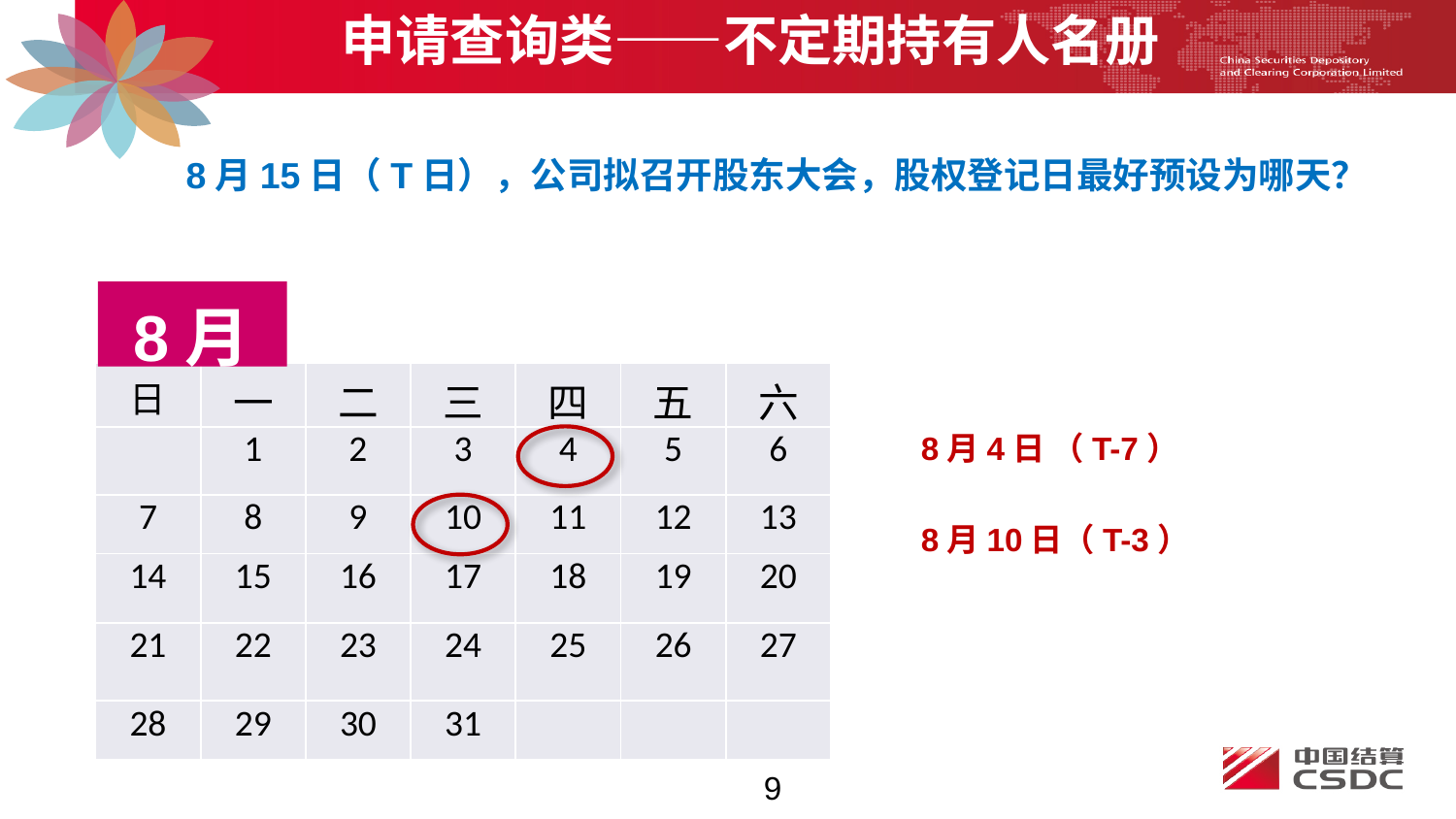

申请查询类——不定期持有人名册
8月15日（T日），公司拟召开股东大会，股权登记日最好预设为哪天？

8月
| 日 | 一 | 二 | 三 | 四 | 五 | 六 |
| --- | --- | --- | --- | --- | --- | --- |
|  | 1 | 2 | 3 | 4 | 5 | 6 |
| 7 | 8 | 9 | 10 | 11 | 12 | 13 |
| 14 | 15 | 16 | 17 | 18 | 19 | 20 |
| 21 | 22 | 23 | 24 | 25 | 26 | 27 |
| 28 | 29 | 30 | 31 |  |  |  |
8月4日 （T-7）

8月10日（T-3）
9